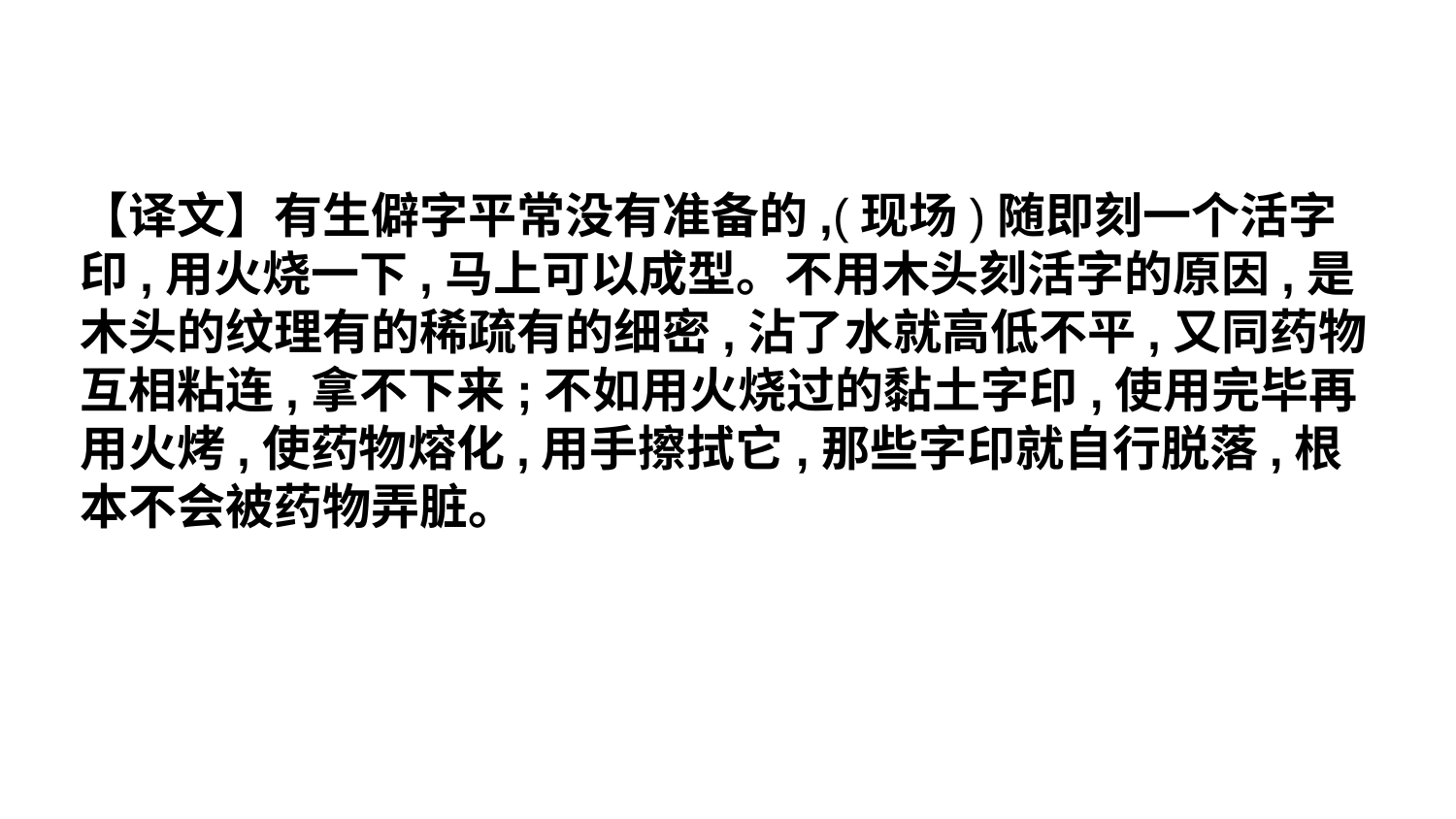

【译文】有生僻字平常没有准备的,(现场)随即刻一个活字印,用火烧一下,马上可以成型。不用木头刻活字的原因,是木头的纹理有的稀疏有的细密,沾了水就高低不平,又同药物互相粘连,拿不下来;不如用火烧过的黏土字印,使用完毕再用火烤,使药物熔化,用手擦拭它,那些字印就自行脱落,根本不会被药物弄脏。